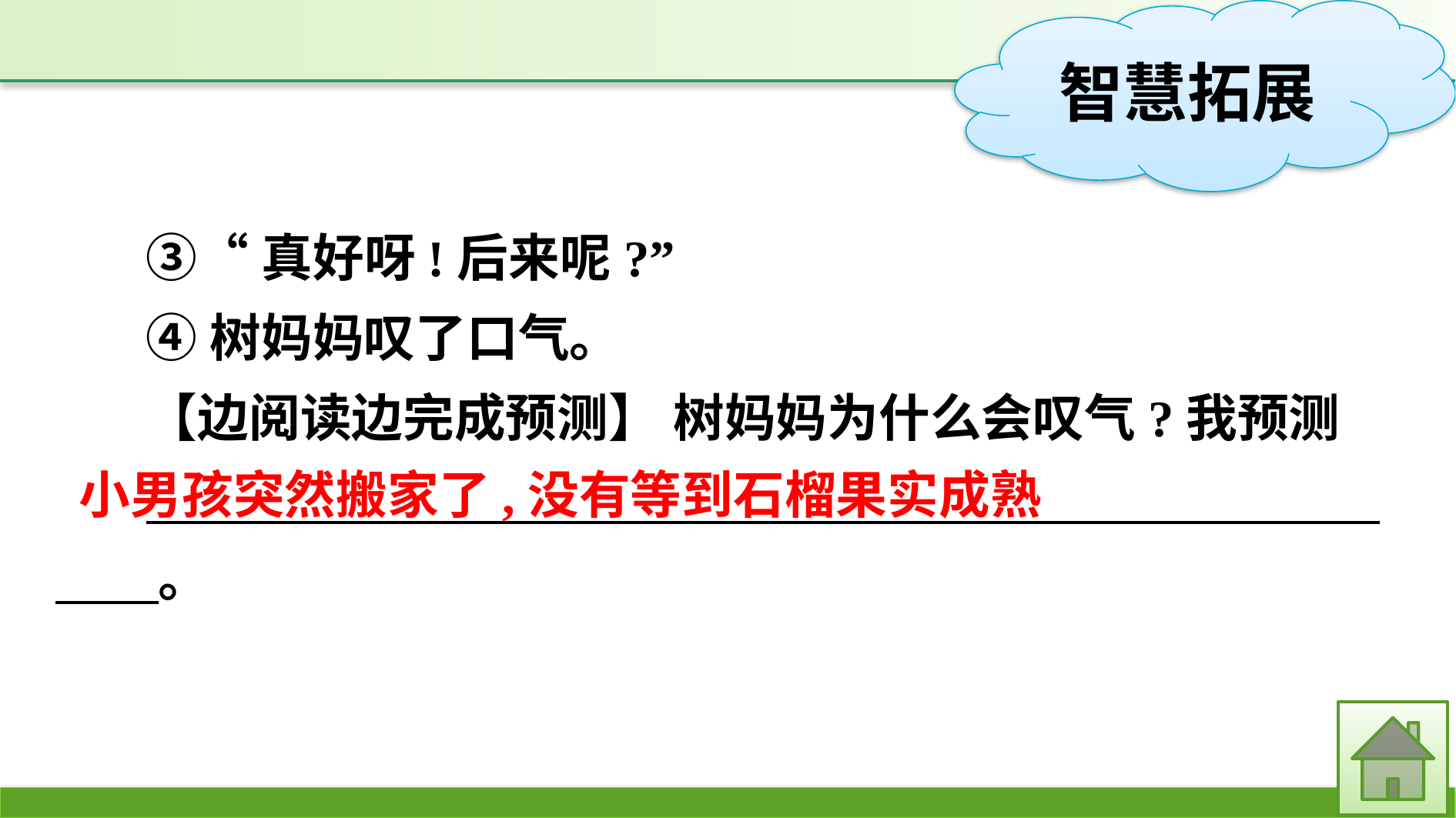

③“真好呀!后来呢?”
④树妈妈叹了口气。
【边阅读边完成预测】 树妈妈为什么会叹气?我预测
　　　　　　　　　　　　　　　　　　　　　　　　　　。
小男孩突然搬家了,没有等到石榴果实成熟